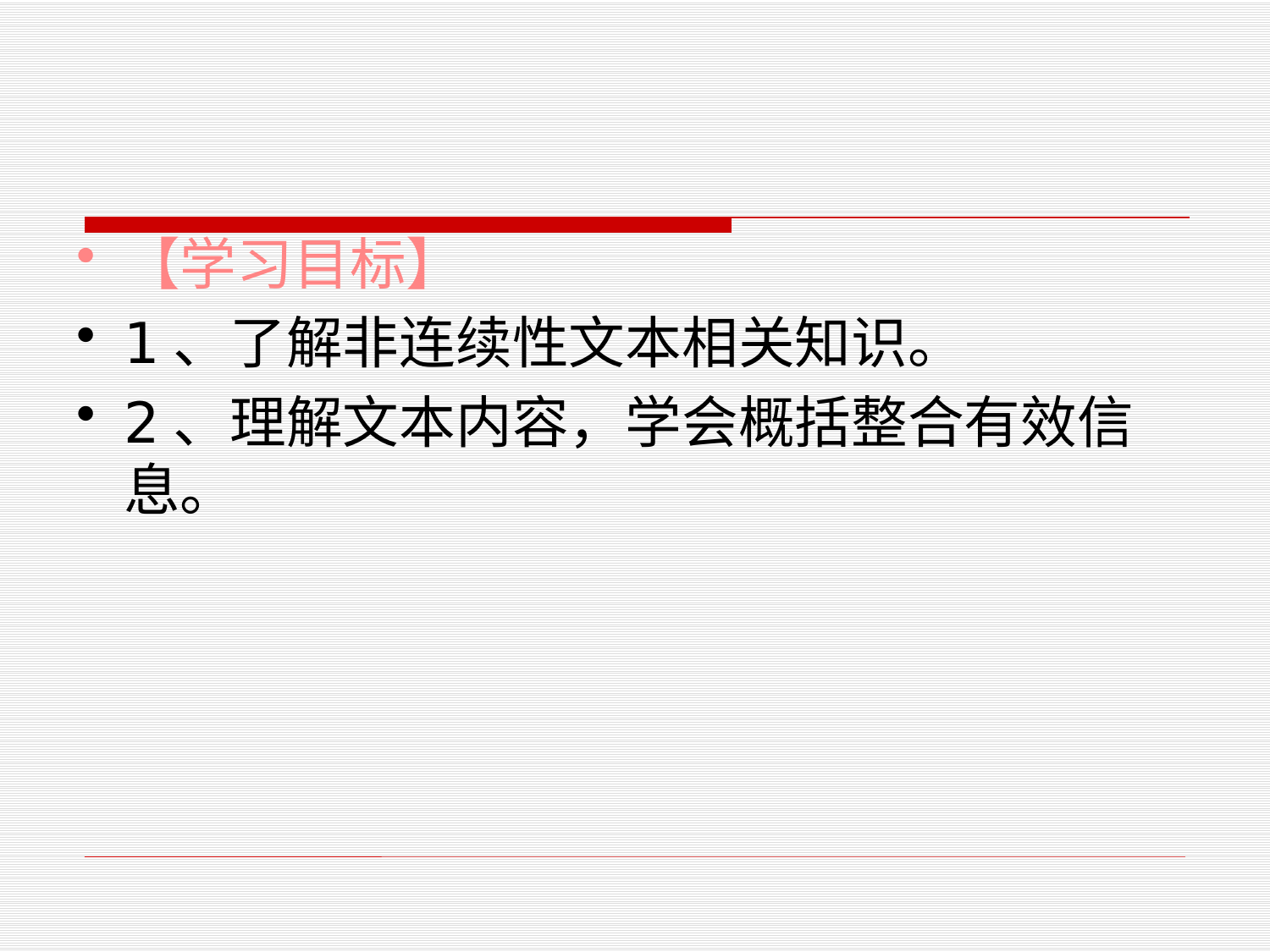

【学习目标】
1、了解非连续性文本相关知识。
2、理解文本内容，学会概括整合有效信息。